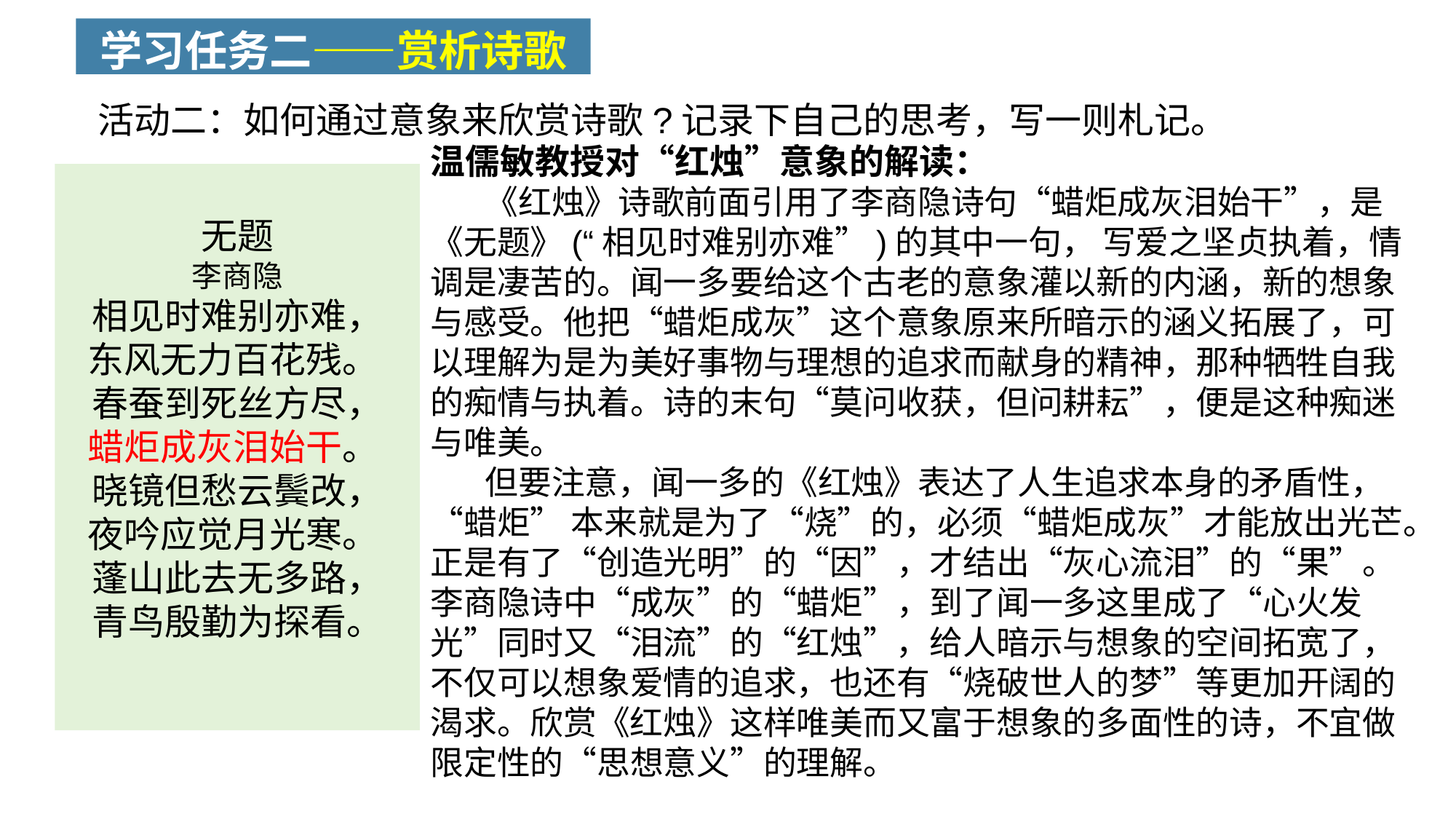

学习任务二——赏析诗歌
活动二：如何通过意象来欣赏诗歌?记录下自己的思考，写一则札记。
温儒敏教授对“红烛”意象的解读：
《红烛》诗歌前面引用了李商隐诗句“蜡炬成灰泪始干”，是《无题》(“相见时难别亦难”)的其中一句， 写爱之坚贞执着，情调是凄苦的。闻一多要给这个古老的意象灌以新的内涵，新的想象与感受。他把“蜡炬成灰”这个意象原来所暗示的涵义拓展了，可以理解为是为美好事物与理想的追求而献身的精神，那种牺牲自我的痴情与执着。诗的末句“莫问收获，但问耕耘”，便是这种痴迷与唯美。
但要注意，闻一多的《红烛》表达了人生追求本身的矛盾性，“蜡炬” 本来就是为了“烧”的，必须“蜡炬成灰”才能放出光芒。正是有了“创造光明”的“因”，才结出“灰心流泪”的“果”。李商隐诗中“成灰”的“蜡炬”，到了闻一多这里成了“心火发光”同时又“泪流”的“红烛”，给人暗示与想象的空间拓宽了，不仅可以想象爱情的追求，也还有“烧破世人的梦”等更加开阔的渴求。欣赏《红烛》这样唯美而又富于想象的多面性的诗，不宜做限定性的“思想意义”的理解。

无题
李商隐
相见时难别亦难，
东风无力百花残。
春蚕到死丝方尽，
蜡炬成灰泪始干。
晓镜但愁云鬓改，
夜吟应觉月光寒。
蓬山此去无多路，
青鸟殷勤为探看。